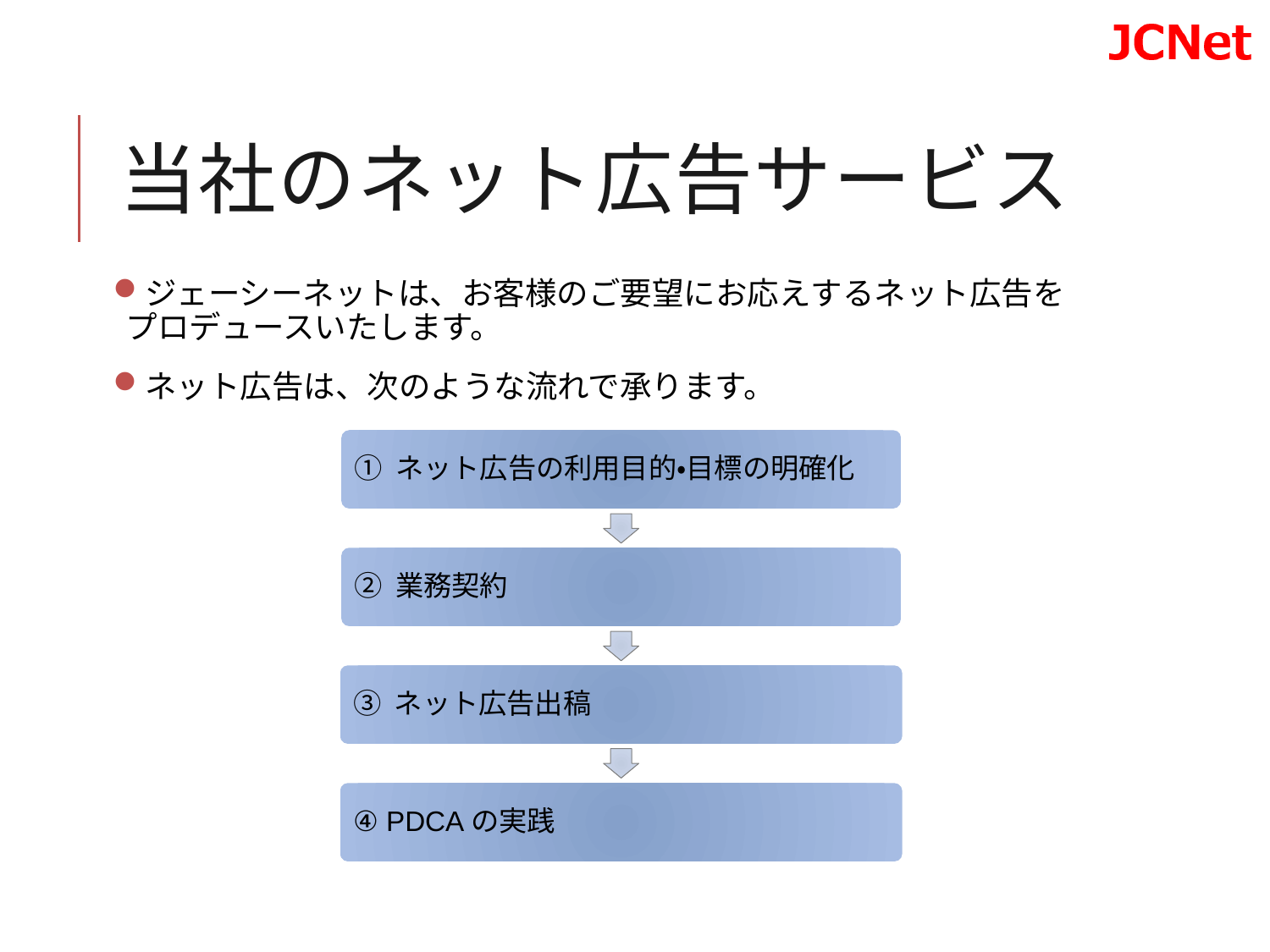

# 当社のネット広告サービス
ジェーシーネットは、お客様のご要望にお応えするネット広告をプロデュースいたします。
ネット広告は、次のような流れで承ります。
① ネット広告の利用目的・目標の明確化

② 業務契約

③ ネット広告出稿

④ PDCAの実践